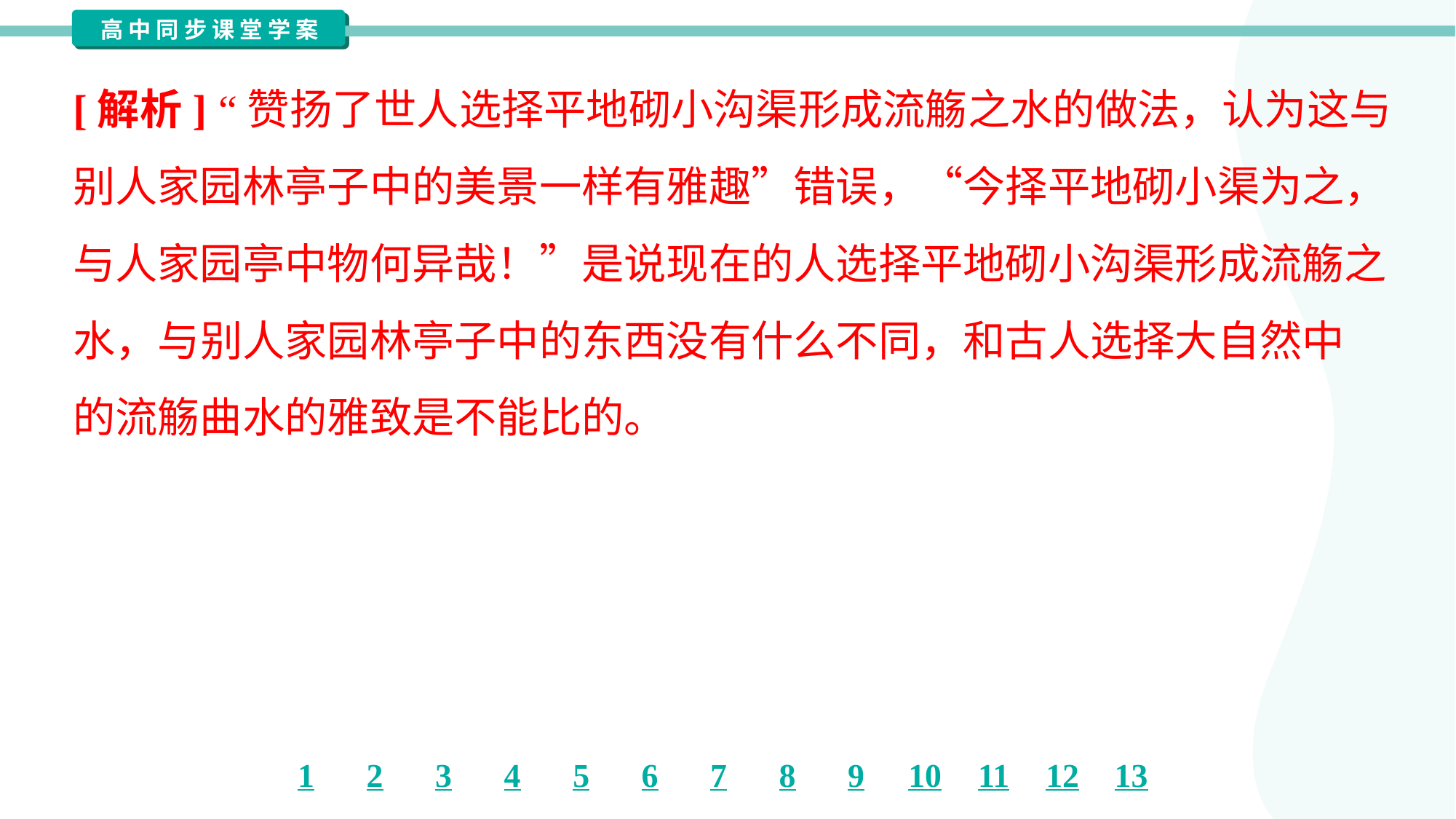

[解析] “赞扬了世人选择平地砌小沟渠形成流觞之水的做法，认为这与
别人家园林亭子中的美景一样有雅趣”错误，“今择平地砌小渠为之，
与人家园亭中物何异哉！”是说现在的人选择平地砌小沟渠形成流觞之
水，与别人家园林亭子中的东西没有什么不同，和古人选择大自然中
的流觞曲水的雅致是不能比的。